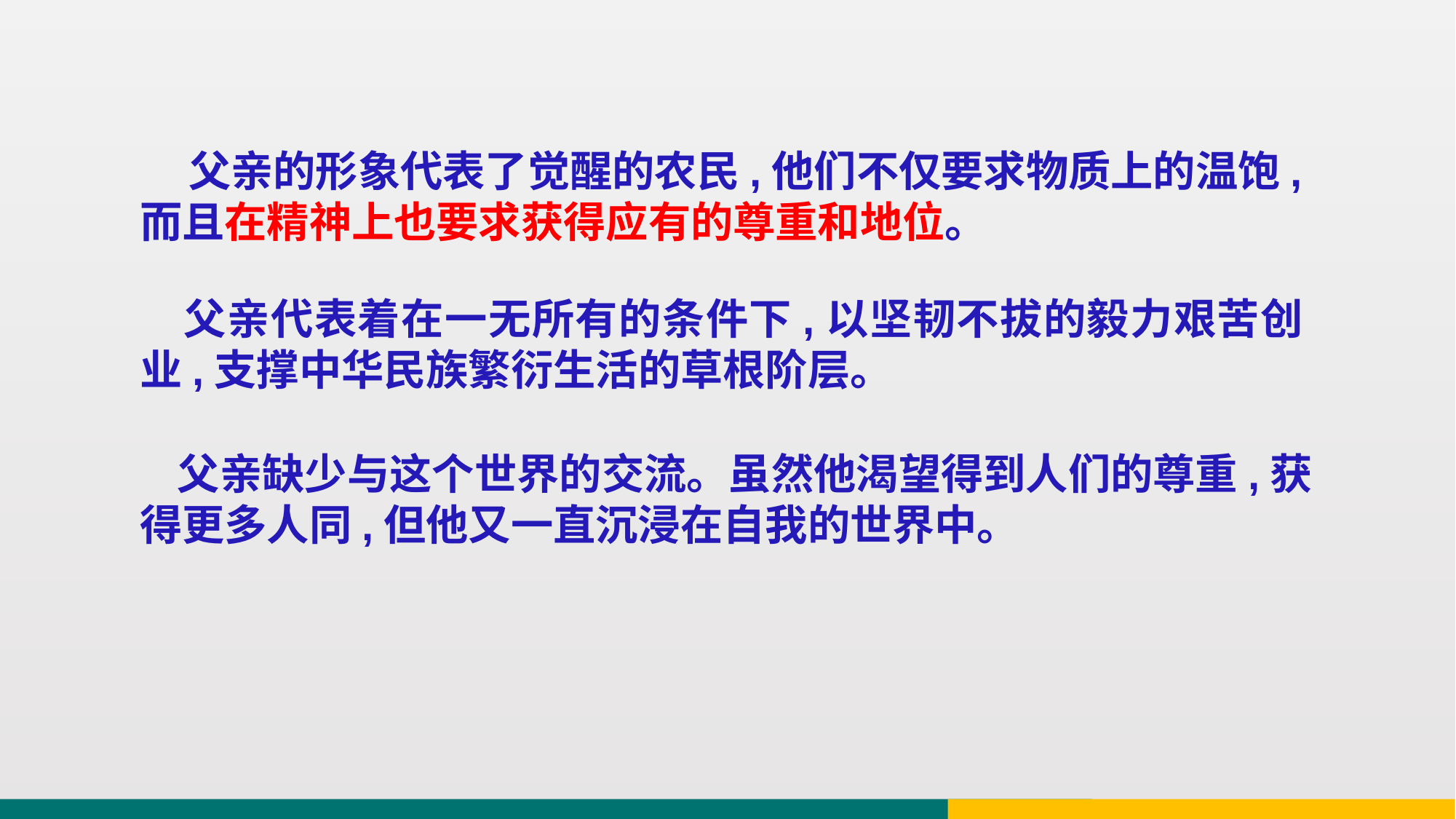

父亲的形象代表了觉醒的农民,他们不仅要求物质上的温饱,而且在精神上也要求获得应有的尊重和地位。
     父亲代表着在一无所有的条件下,以坚韧不拔的毅力艰苦创业,支撑中华民族繁衍生活的草根阶层。
     父亲缺少与这个世界的交流。虽然他渴望得到人们的尊重,获得更多人同,但他又一直沉浸在自我的世界中。